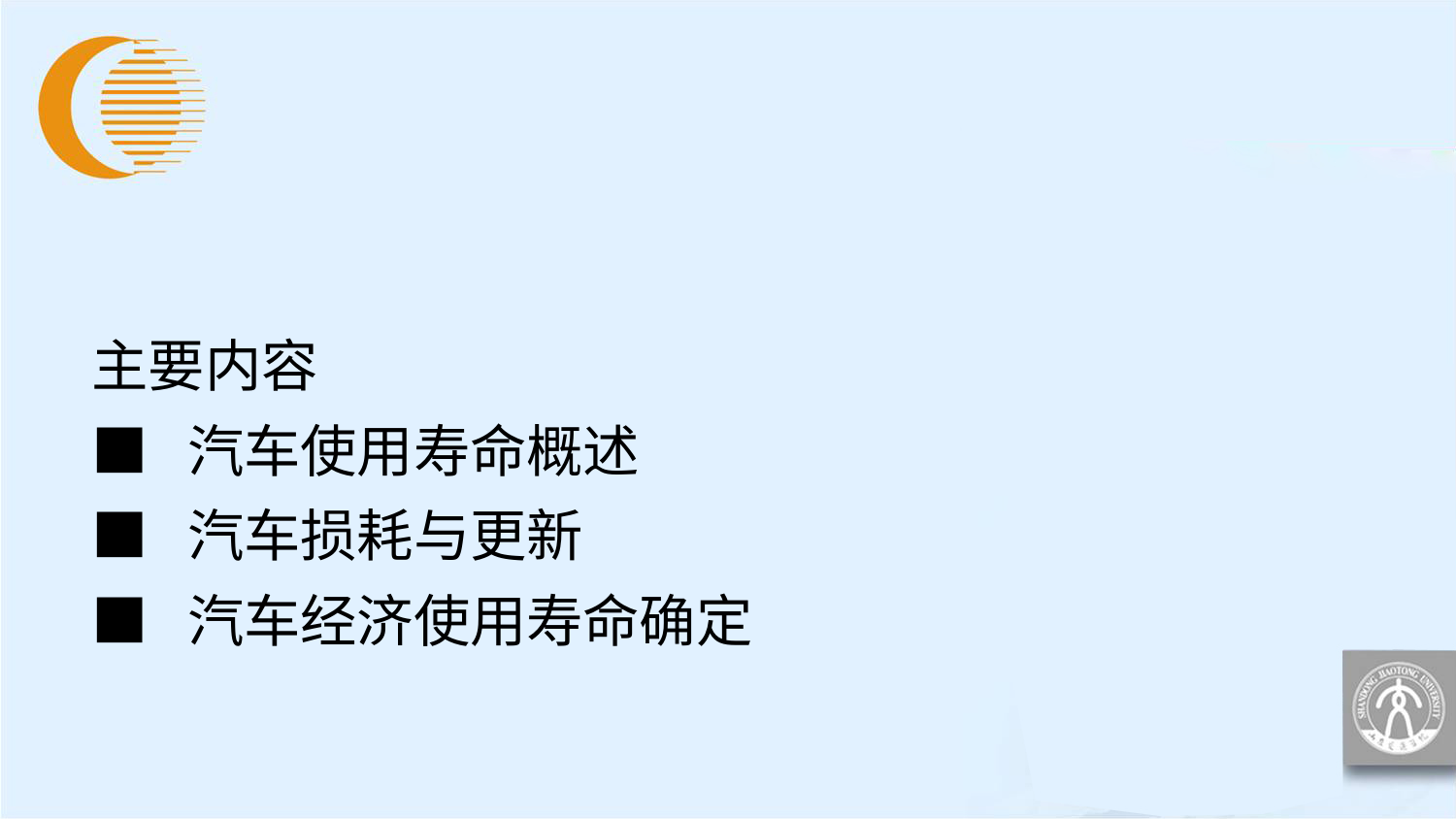

主要内容
■  汽车使用寿命概述
■  汽车损耗与更新
■  汽车经济使用寿命确定